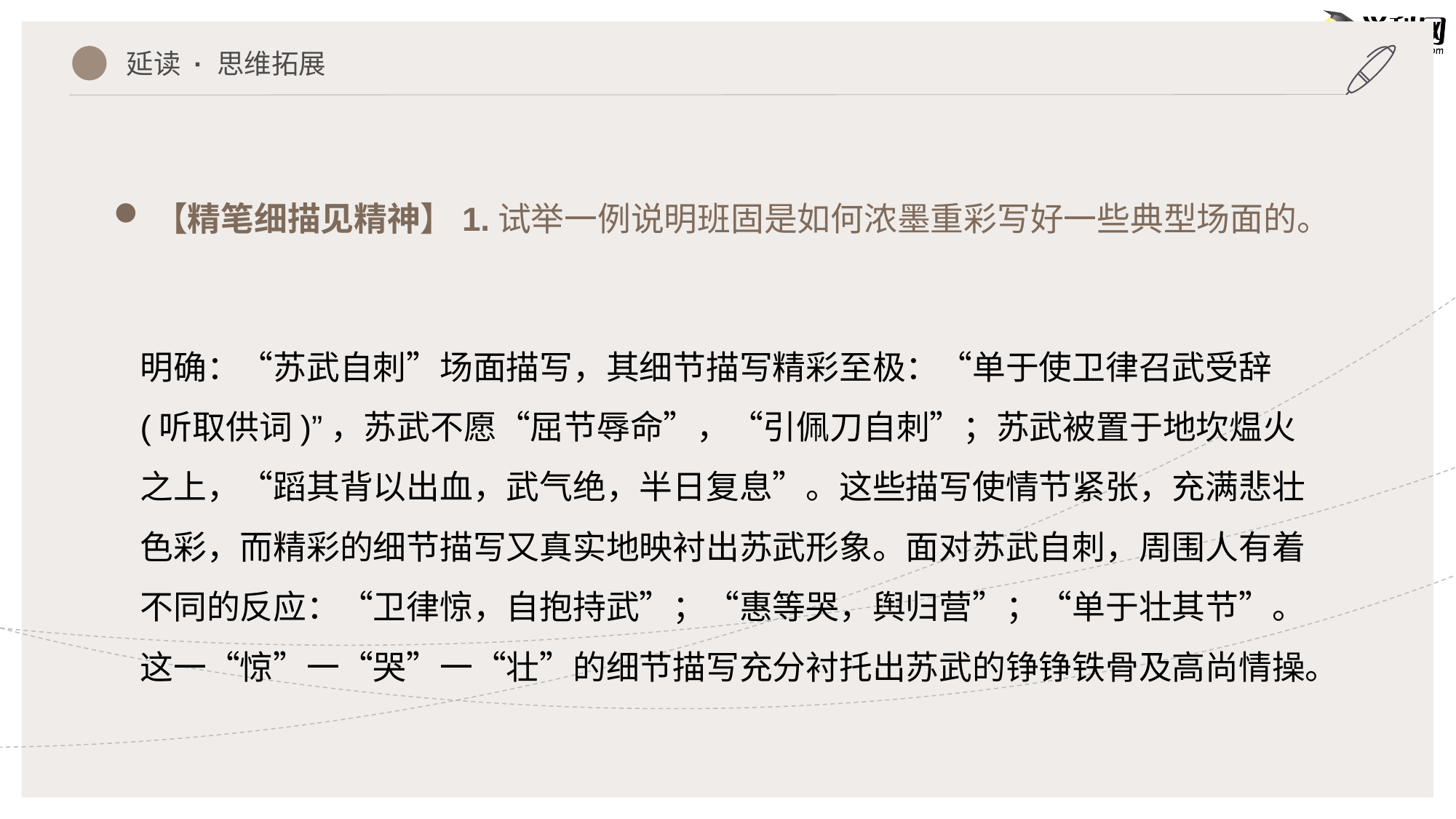

延读 · 思维拓展

【精笔细描见精神】1.试举一例说明班固是如何浓墨重彩写好一些典型场面的。

明确：“苏武自刺”场面描写，其细节描写精彩至极：“单于使卫律召武受辞(听取供词)”，苏武不愿“屈节辱命”，“引佩刀自刺”；苏武被置于地坎煴火之上，“蹈其背以出血，武气绝，半日复息”。这些描写使情节紧张，充满悲壮色彩，而精彩的细节描写又真实地映衬出苏武形象。面对苏武自刺，周围人有着不同的反应：“卫律惊，自抱持武”；“惠等哭，舆归营”；“单于壮其节”。这一“惊”一“哭”一“壮”的细节描写充分衬托出苏武的铮铮铁骨及高尚情操。